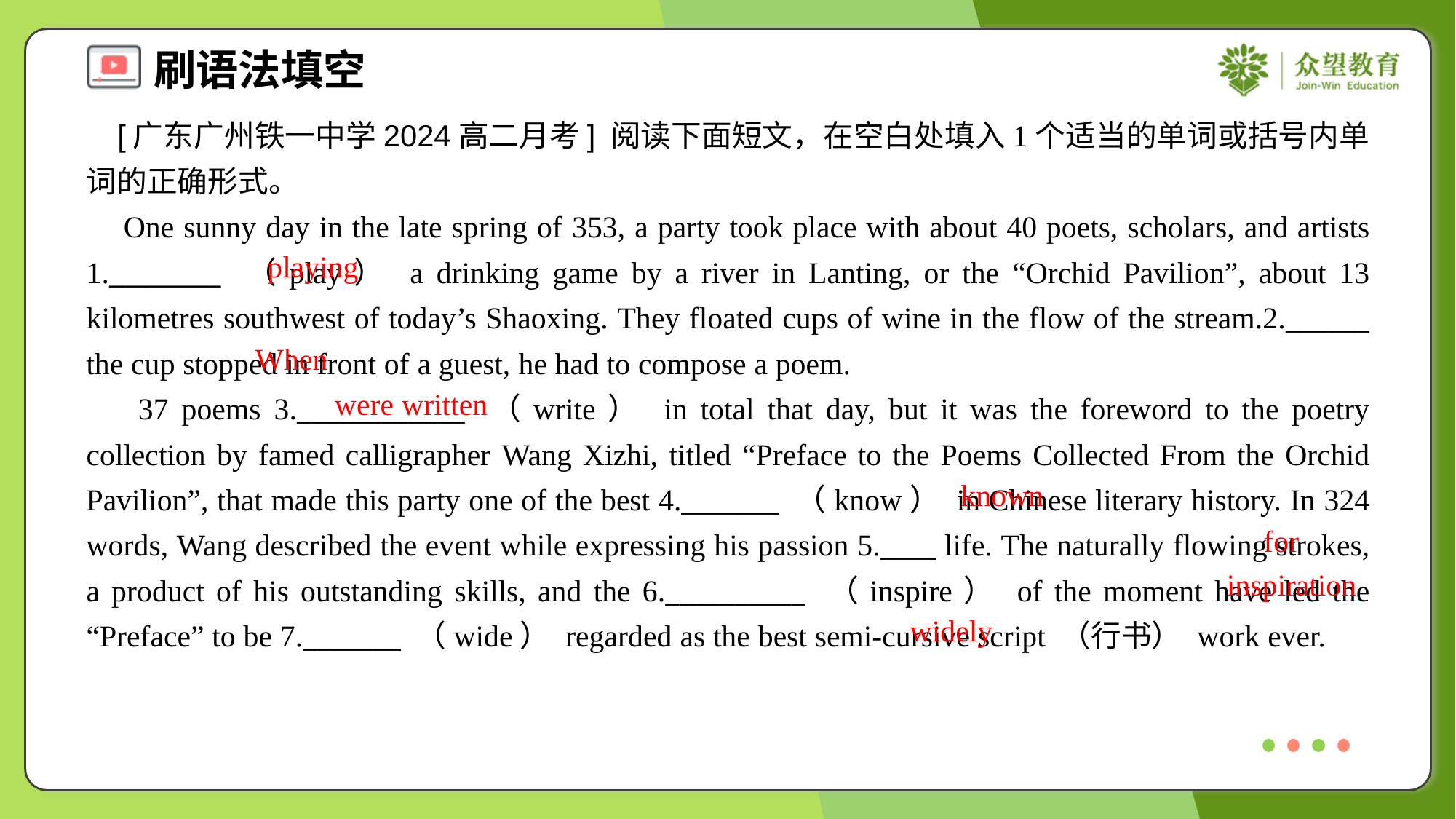

[广东广州铁一中学2024高二月考] 阅读下面短文，在空白处填入1个适当的单词或括号内单词的正确形式。
    One sunny day in the late spring of 353, a party took place with about 40 poets, scholars, and artists 1.________ （play） a drinking game by a river in Lanting, or the “Orchid Pavilion”, about 13 kilometres southwest of today’s Shaoxing. They floated cups of wine in the flow of the stream.2.______ the cup stopped in front of a guest, he had to compose a poem.
    37 poems 3.____________ （write） in total that day, but it was the foreword to the poetry collection by famed calligrapher Wang Xizhi, titled “Preface to the Poems Collected From the Orchid Pavilion”, that made this party one of the best 4._______ （know） in Chinese literary history. In 324 words, Wang described the event while expressing his passion 5.____ life. The naturally flowing strokes, a product of his outstanding skills, and the 6.__________ （inspire） of the moment have led the “Preface” to be 7._______ （wide） regarded as the best semi-cursive script （行书） work ever.

playing
When
were written
known
for
inspiration
widely